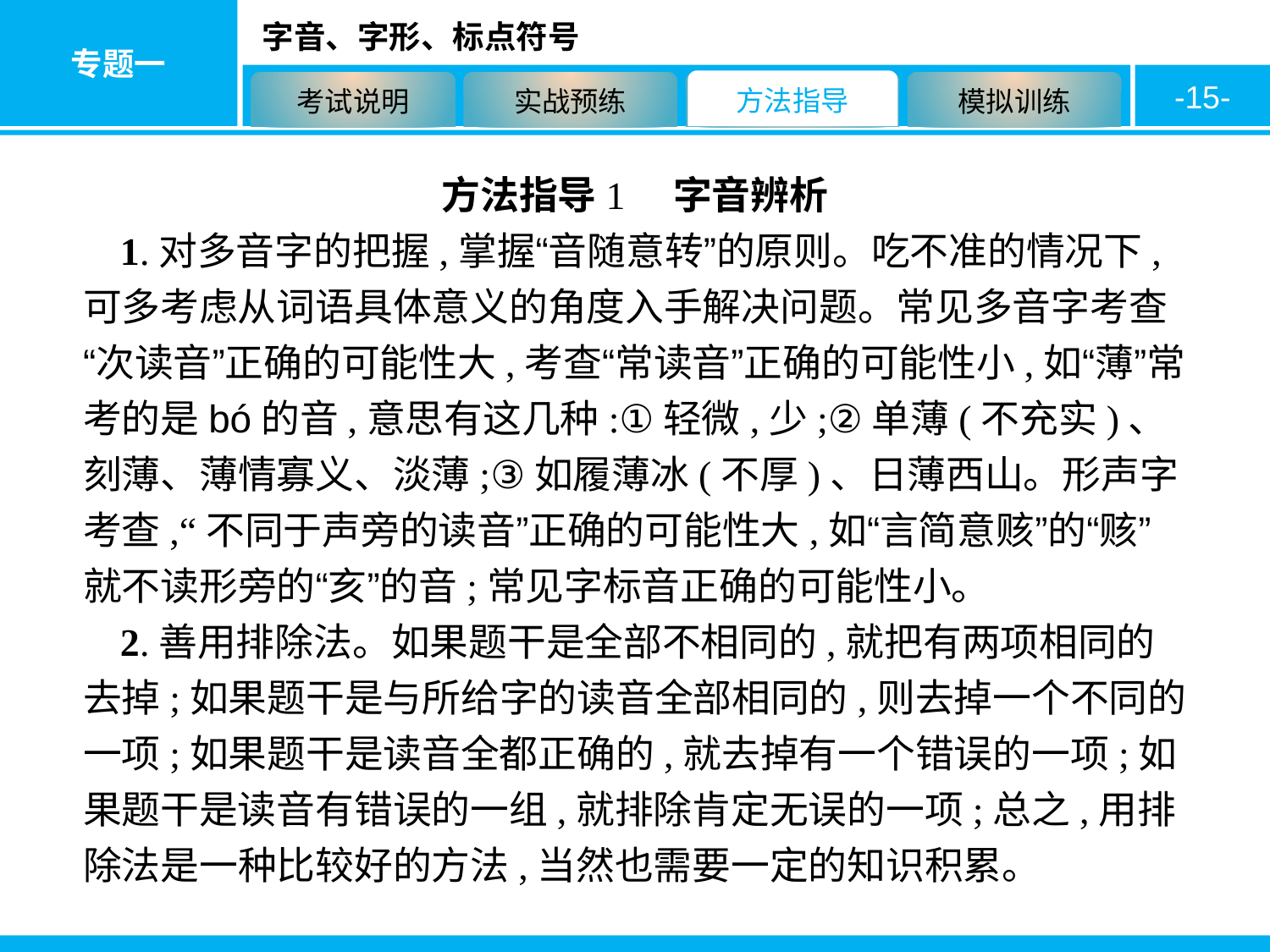

-15-
方法指导1　字音辨析
1.对多音字的把握,掌握“音随意转”的原则。吃不准的情况下,可多考虑从词语具体意义的角度入手解决问题。常见多音字考查“次读音”正确的可能性大,考查“常读音”正确的可能性小,如“薄”常考的是bó的音,意思有这几种:①轻微,少;②单薄(不充实)、刻薄、薄情寡义、淡薄;③如履薄冰(不厚)、日薄西山。形声字考查,“不同于声旁的读音”正确的可能性大,如“言简意赅”的“赅”就不读形旁的“亥”的音;常见字标音正确的可能性小。
2.善用排除法。如果题干是全部不相同的,就把有两项相同的去掉;如果题干是与所给字的读音全部相同的,则去掉一个不同的一项;如果题干是读音全都正确的,就去掉有一个错误的一项;如果题干是读音有错误的一组,就排除肯定无误的一项;总之,用排除法是一种比较好的方法,当然也需要一定的知识积累。